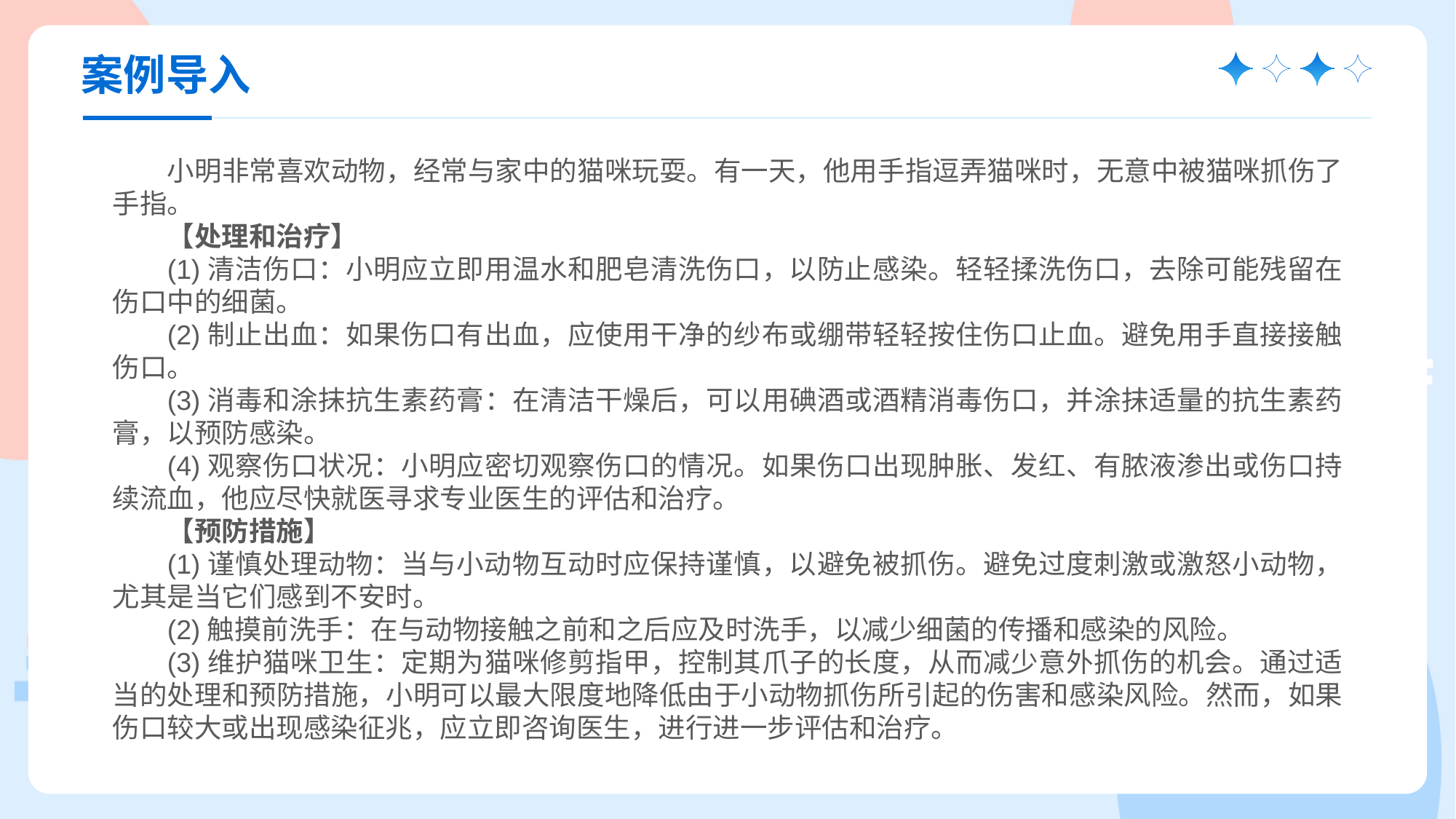

案例导入
小明非常喜欢动物，经常与家中的猫咪玩耍。有一天，他用手指逗弄猫咪时，无意中被猫咪抓伤了手指。
【处理和治疗】
(1)清洁伤口：小明应立即用温水和肥皂清洗伤口，以防止感染。轻轻揉洗伤口，去除可能残留在伤口中的细菌。
(2)制止出血：如果伤口有出血，应使用干净的纱布或绷带轻轻按住伤口止血。避免用手直接接触伤口。
(3)消毒和涂抹抗生素药膏：在清洁干燥后，可以用碘酒或酒精消毒伤口，并涂抹适量的抗生素药膏，以预防感染。
(4)观察伤口状况：小明应密切观察伤口的情况。如果伤口出现肿胀、发红、有脓液渗出或伤口持续流血，他应尽快就医寻求专业医生的评估和治疗。
【预防措施】
(1)谨慎处理动物：当与小动物互动时应保持谨慎，以避免被抓伤。避免过度刺激或激怒小动物，尤其是当它们感到不安时。
(2)触摸前洗手：在与动物接触之前和之后应及时洗手，以减少细菌的传播和感染的风险。
(3)维护猫咪卫生：定期为猫咪修剪指甲，控制其爪子的长度，从而减少意外抓伤的机会。通过适当的处理和预防措施，小明可以最大限度地降低由于小动物抓伤所引起的伤害和感染风险。然而，如果伤口较大或出现感染征兆，应立即咨询医生，进行进一步评估和治疗。